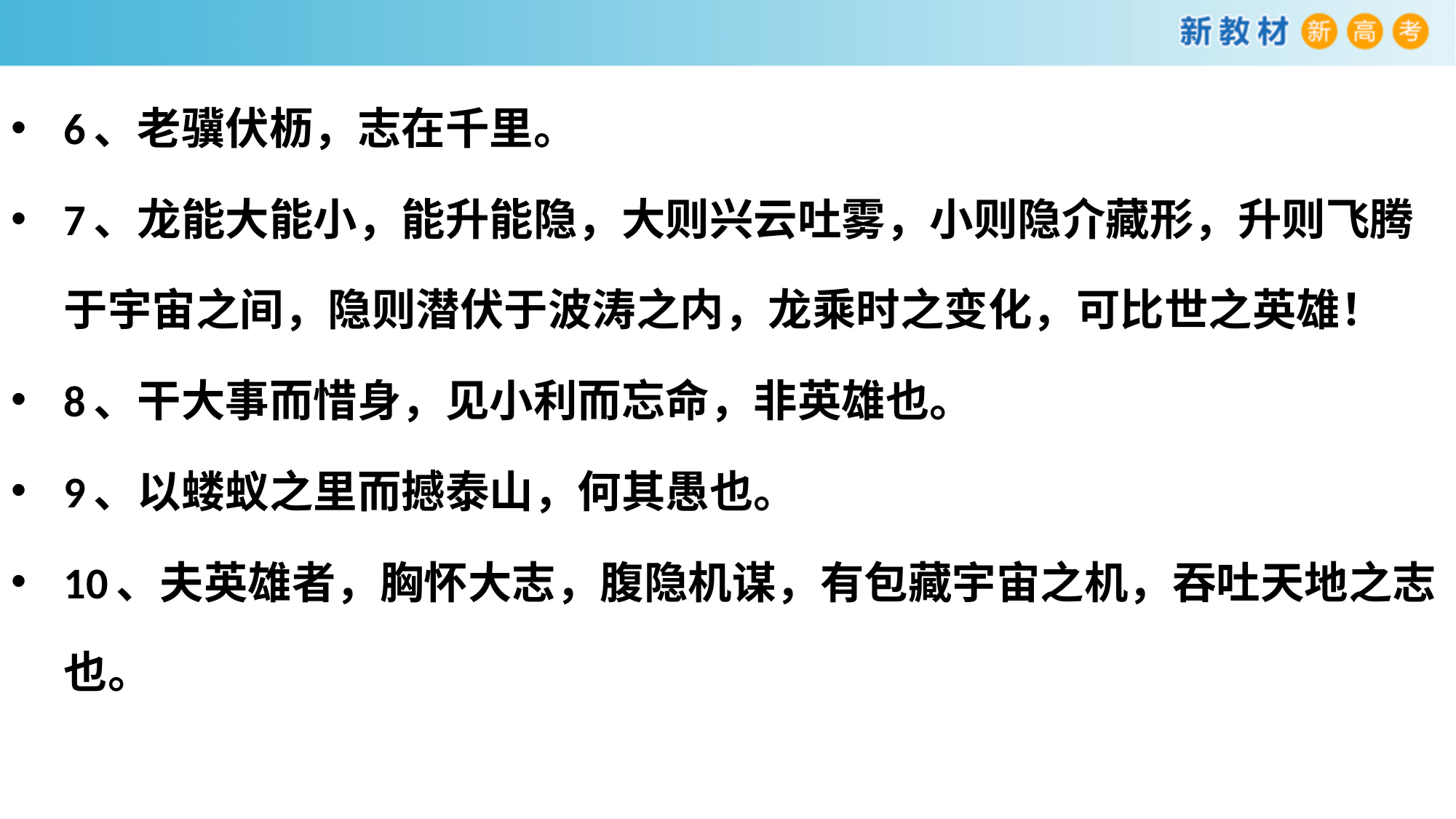

6、老骥伏枥，志在千里。
7、龙能大能小，能升能隐，大则兴云吐雾，小则隐介藏形，升则飞腾于宇宙之间，隐则潜伏于波涛之内，龙乘时之变化，可比世之英雄！
8、干大事而惜身，见小利而忘命，非英雄也。
9、以蝼蚁之里而撼泰山，何其愚也。
10、夫英雄者，胸怀大志，腹隐机谋，有包藏宇宙之机，吞吐天地之志也。